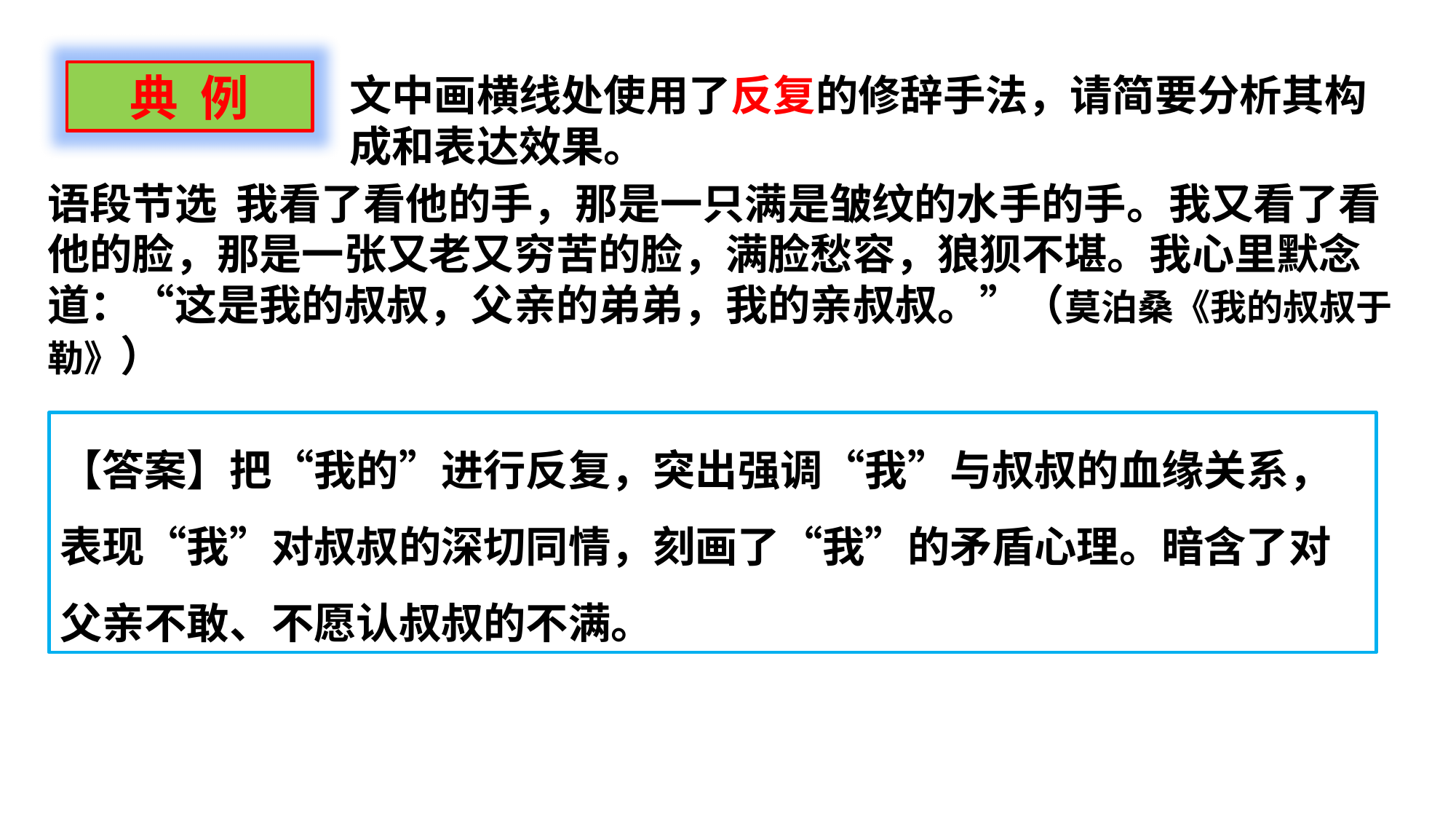

典  例
文中画横线处使用了反复的修辞手法，请简要分析其构成和表达效果。
语段节选  我看了看他的手，那是一只满是皱纹的水手的手。我又看了看他的脸，那是一张又老又穷苦的脸，满脸愁容，狼狈不堪。我心里默念道：“这是我的叔叔，父亲的弟弟，我的亲叔叔。”（莫泊桑《我的叔叔于勒》）
【答案】把“我的”进行反复，突出强调“我”与叔叔的血缘关系，表现“我”对叔叔的深切同情，刻画了“我”的矛盾心理。暗含了对父亲不敢、不愿认叔叔的不满。